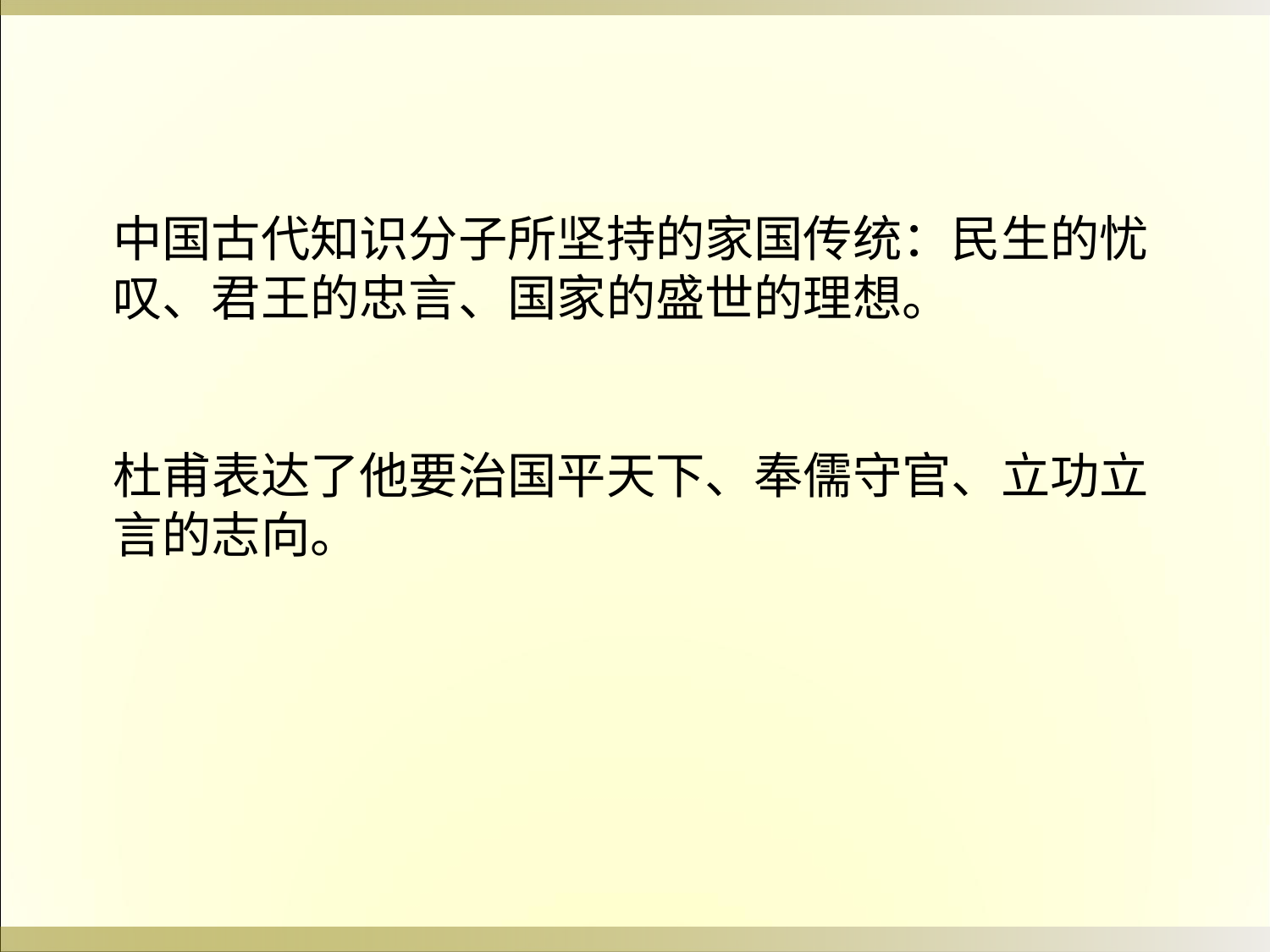

中国古代知识分子所坚持的家国传统：民生的忧叹、君王的忠言、国家的盛世的理想。

杜甫表达了他要治国平天下、奉儒守官、立功立言的志向。